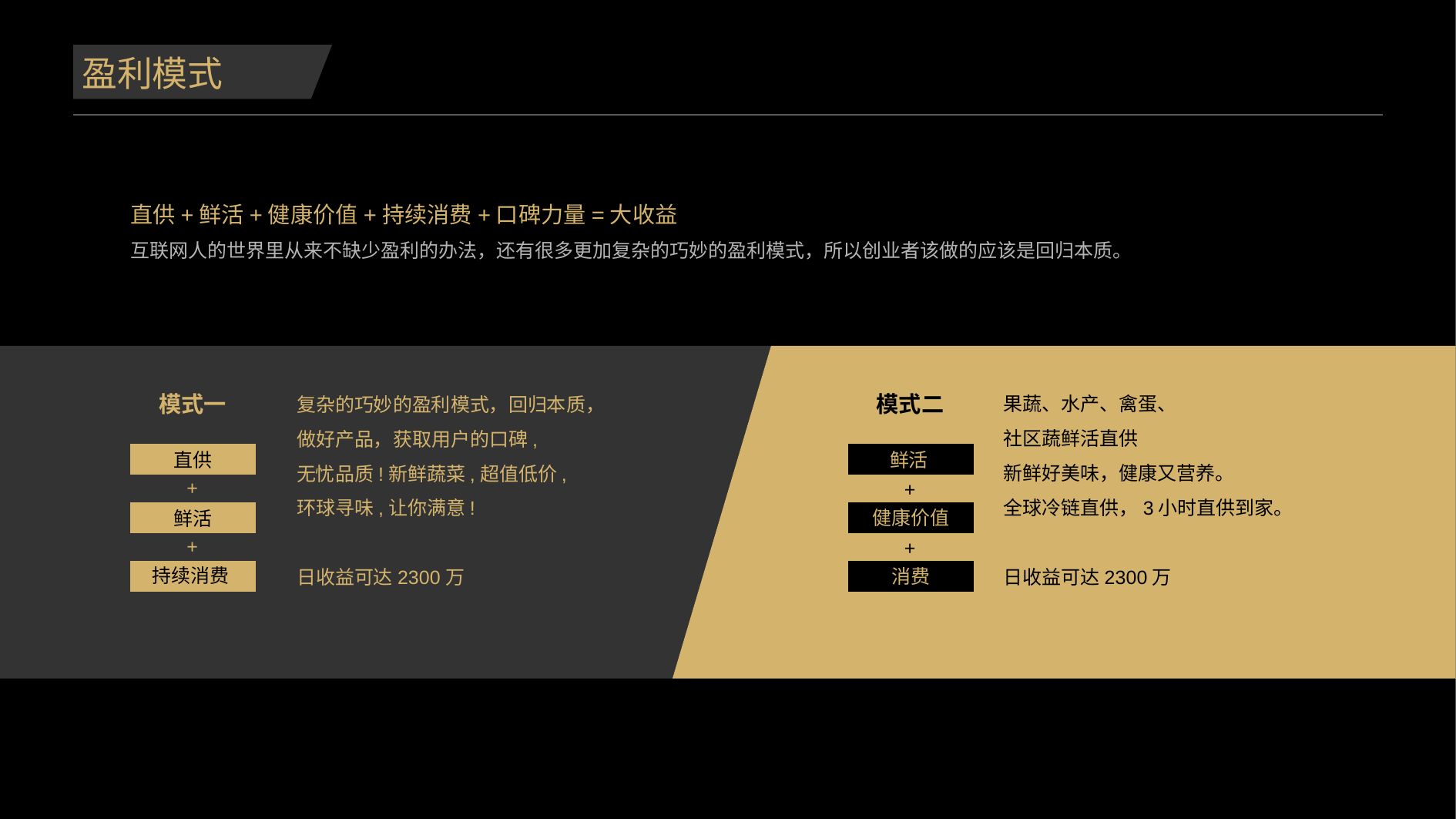

盈利模式

直供+鲜活+健康价值+持续消费+口碑力量=大收益
互联网人的世界里从来不缺少盈利的办法，还有很多更加复杂的巧妙的盈利模式，所以创业者该做的应该是回归本质。

果蔬、水产、禽蛋、
社区蔬鲜活直供
新鲜好美味，健康又营养。
全球冷链直供，3小时直供到家。

日收益可达2300万
复杂的巧妙的盈利模式，回归本质，
做好产品，获取用户的口碑,
无忧品质!新鲜蔬菜,超值低价,
环球寻味,让你满意!

日收益可达2300万
模式一
模式二

直供
鲜活
+
+

健康价值
鲜活
+
+

持续消费
消费